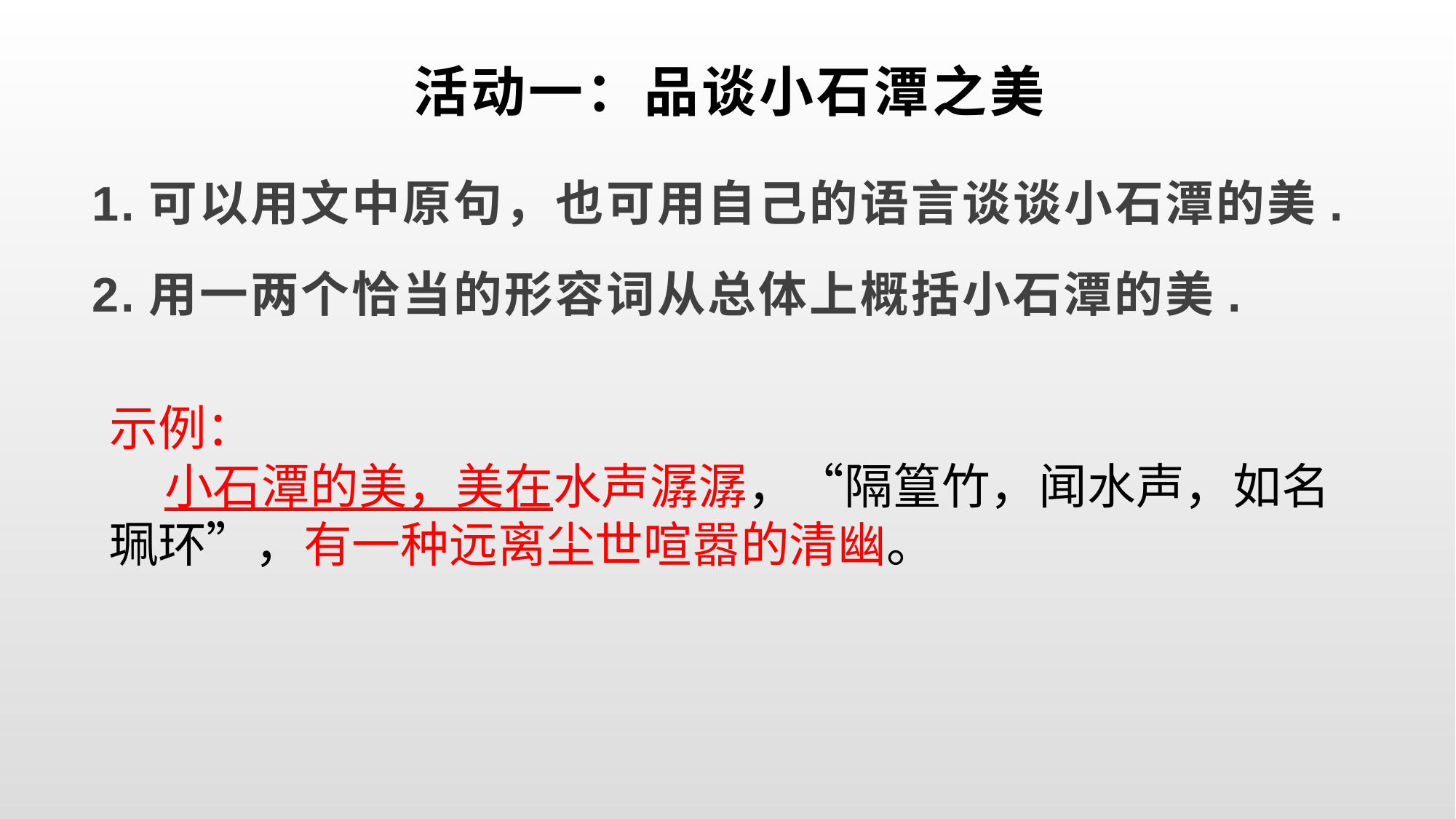

# 活动一：品谈小石潭之美
1.可以用文中原句，也可用自己的语言谈谈小石潭的美.
2.用一两个恰当的形容词从总体上概括小石潭的美.
示例：
    小石潭的美，美在水声潺潺，“隔篁竹，闻水声，如名珮环”，有一种远离尘世喧嚣的清幽。